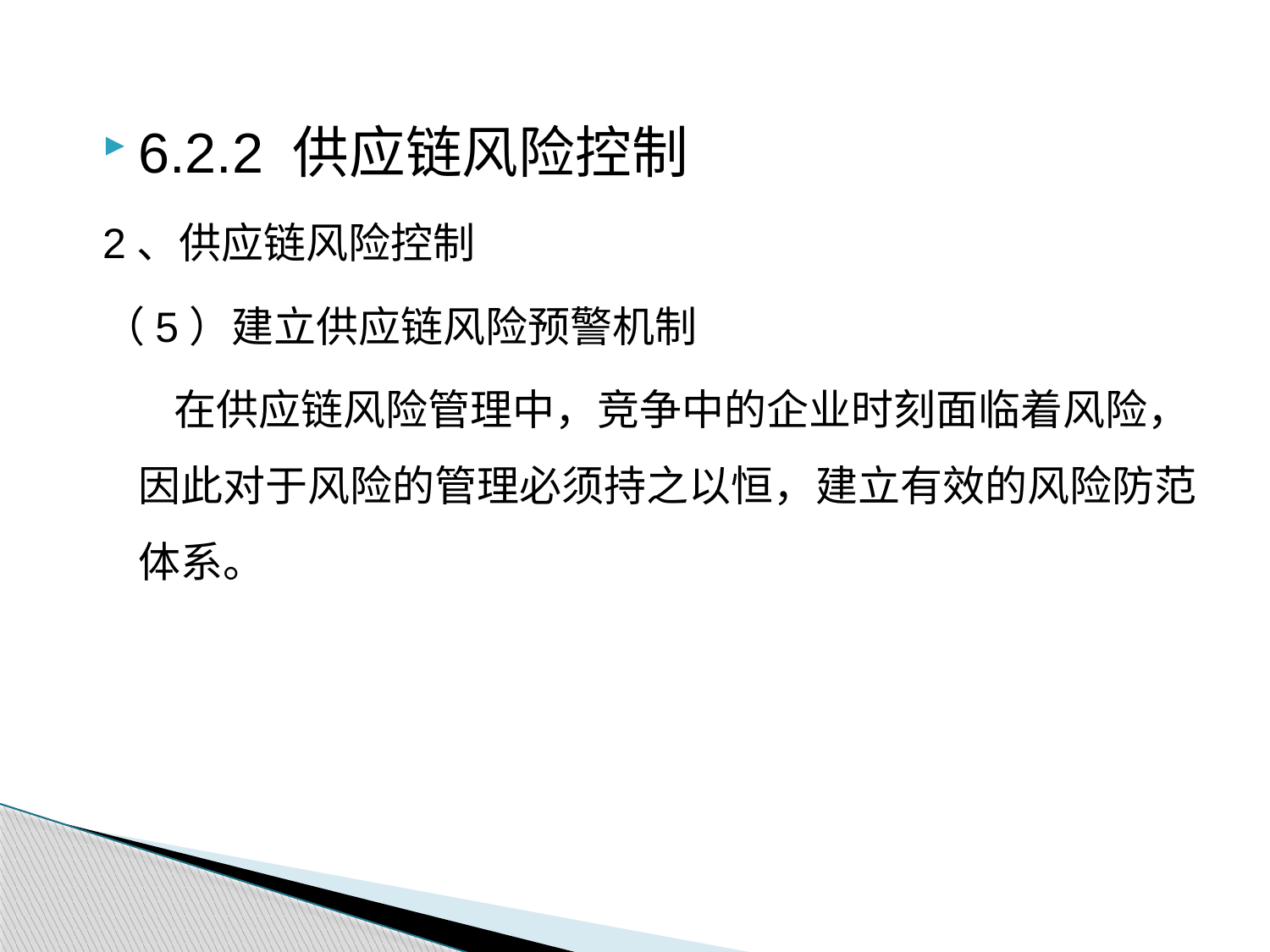

6.2.2 供应链风险控制
2、供应链风险控制
（5）建立供应链风险预警机制
在供应链风险管理中，竞争中的企业时刻面临着风险，因此对于风险的管理必须持之以恒，建立有效的风险防范体系。